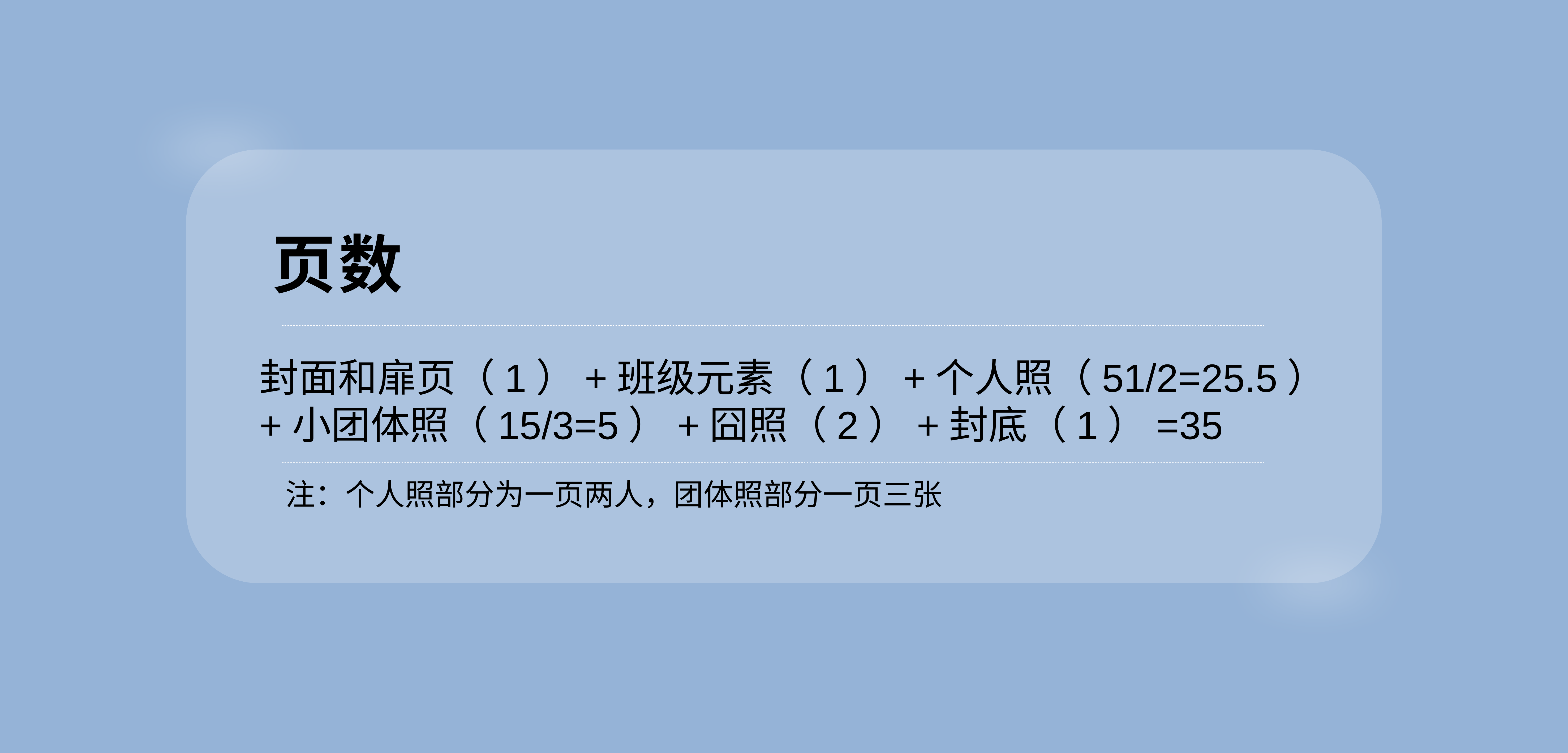

页数
封面和扉页（1）+班级元素（1）+个人照（51/2=25.5）
+小团体照（15/3=5）+囧照（2）+封底（1）=35
注：个人照部分为一页两人，团体照部分一页三张